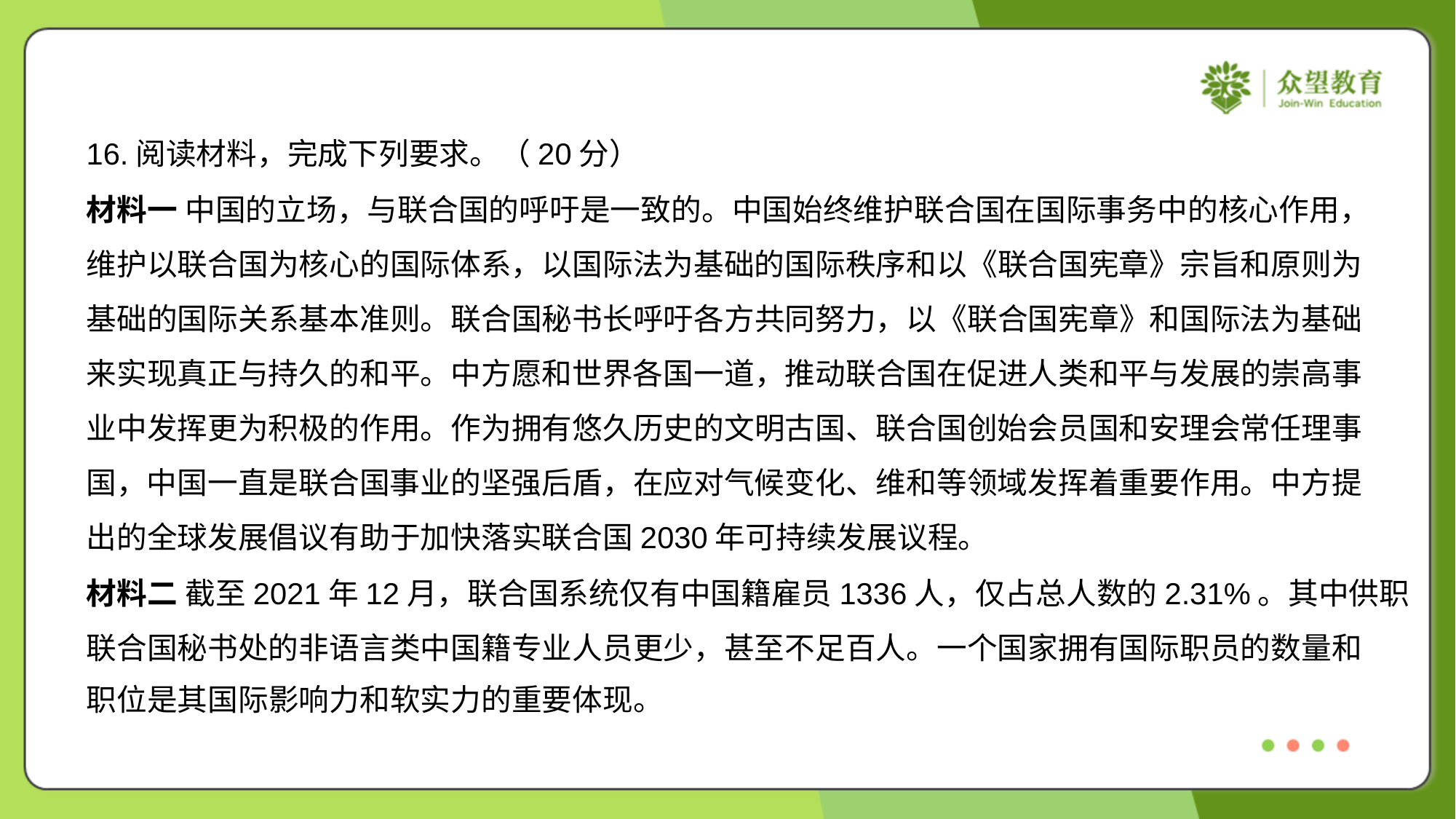

16.阅读材料，完成下列要求。（20分）
材料一 中国的立场，与联合国的呼吁是一致的。中国始终维护联合国在国际事务中的核心作用，
维护以联合国为核心的国际体系，以国际法为基础的国际秩序和以《联合国宪章》宗旨和原则为
基础的国际关系基本准则。联合国秘书长呼吁各方共同努力，以《联合国宪章》和国际法为基础
来实现真正与持久的和平。中方愿和世界各国一道，推动联合国在促进人类和平与发展的崇高事
业中发挥更为积极的作用。作为拥有悠久历史的文明古国、联合国创始会员国和安理会常任理事
国，中国一直是联合国事业的坚强后盾，在应对气候变化、维和等领域发挥着重要作用。中方提
出的全球发展倡议有助于加快落实联合国2030年可持续发展议程。
材料二 截至2021年12月，联合国系统仅有中国籍雇员1336人，仅占总人数的2.31%。其中供职
联合国秘书处的非语言类中国籍专业人员更少，甚至不足百人。一个国家拥有国际职员的数量和
职位是其国际影响力和软实力的重要体现。